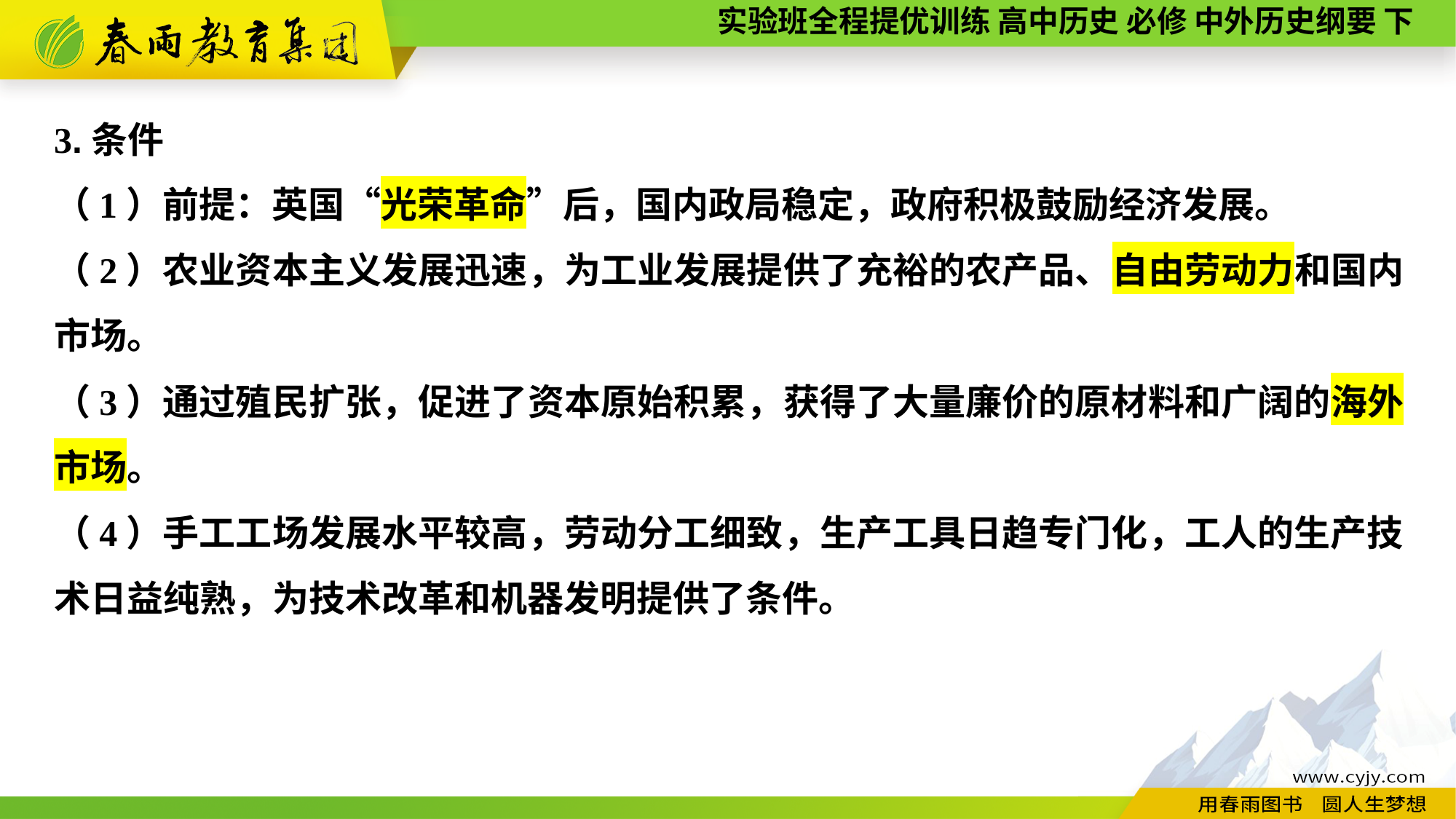

3.条件
（1）前提：英国“光荣革命”后，国内政局稳定，政府积极鼓励经济发展。
（2）农业资本主义发展迅速，为工业发展提供了充裕的农产品、自由劳动力和国内市场。
（3）通过殖民扩张，促进了资本原始积累，获得了大量廉价的原材料和广阔的海外市场。
（4）手工工场发展水平较高，劳动分工细致，生产工具日趋专门化，工人的生产技术日益纯熟，为技术改革和机器发明提供了条件。